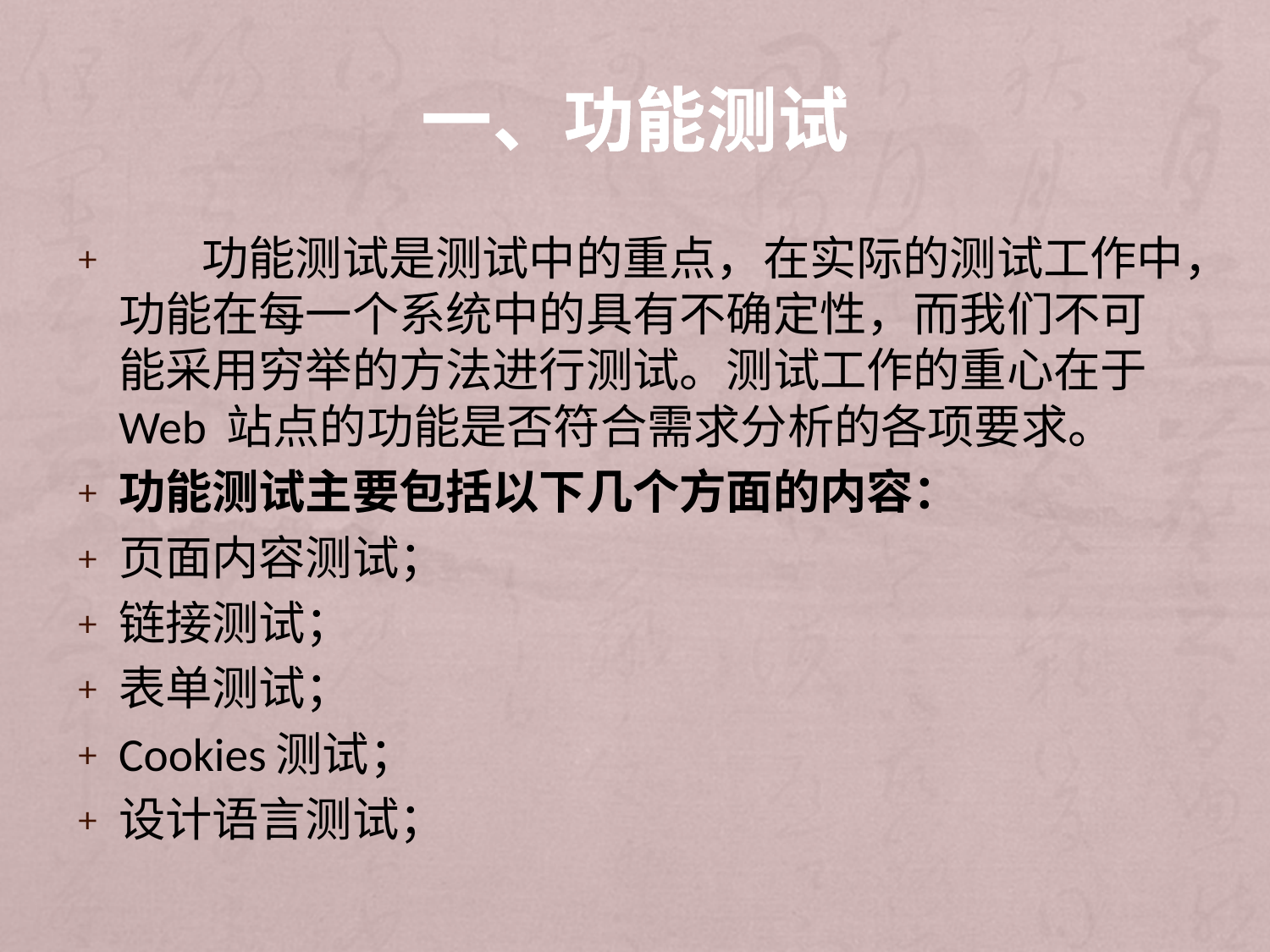

# 一、功能测试
       功能测试是测试中的重点，在实际的测试工作中，功能在每一个系统中的具有不确定性，而我们不可能采用穷举的方法进行测试。测试工作的重心在于Web 站点的功能是否符合需求分析的各项要求。
功能测试主要包括以下几个方面的内容：
页面内容测试；
链接测试；
表单测试；
Cookies测试；
设计语言测试；